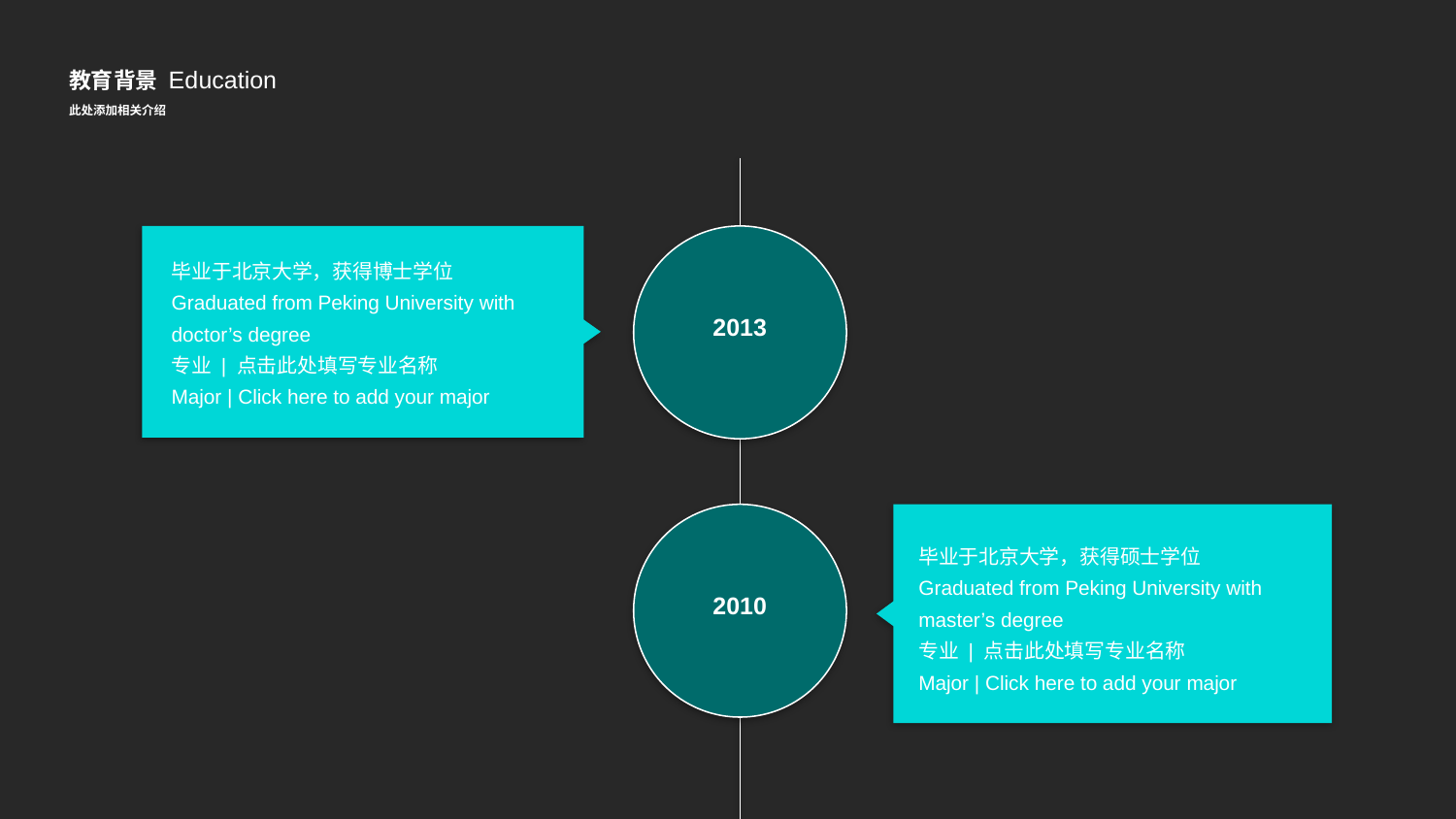

教育背景 Education
此处添加相关介绍

毕业于北京大学，获得博士学位
Graduated from Peking University with doctor’s degree
专业 | 点击此处填写专业名称
Major | Click here to add your major
2013

毕业于北京大学，获得硕士学位
Graduated from Peking University with master’s degree
专业 | 点击此处填写专业名称
Major | Click here to add your major
2010